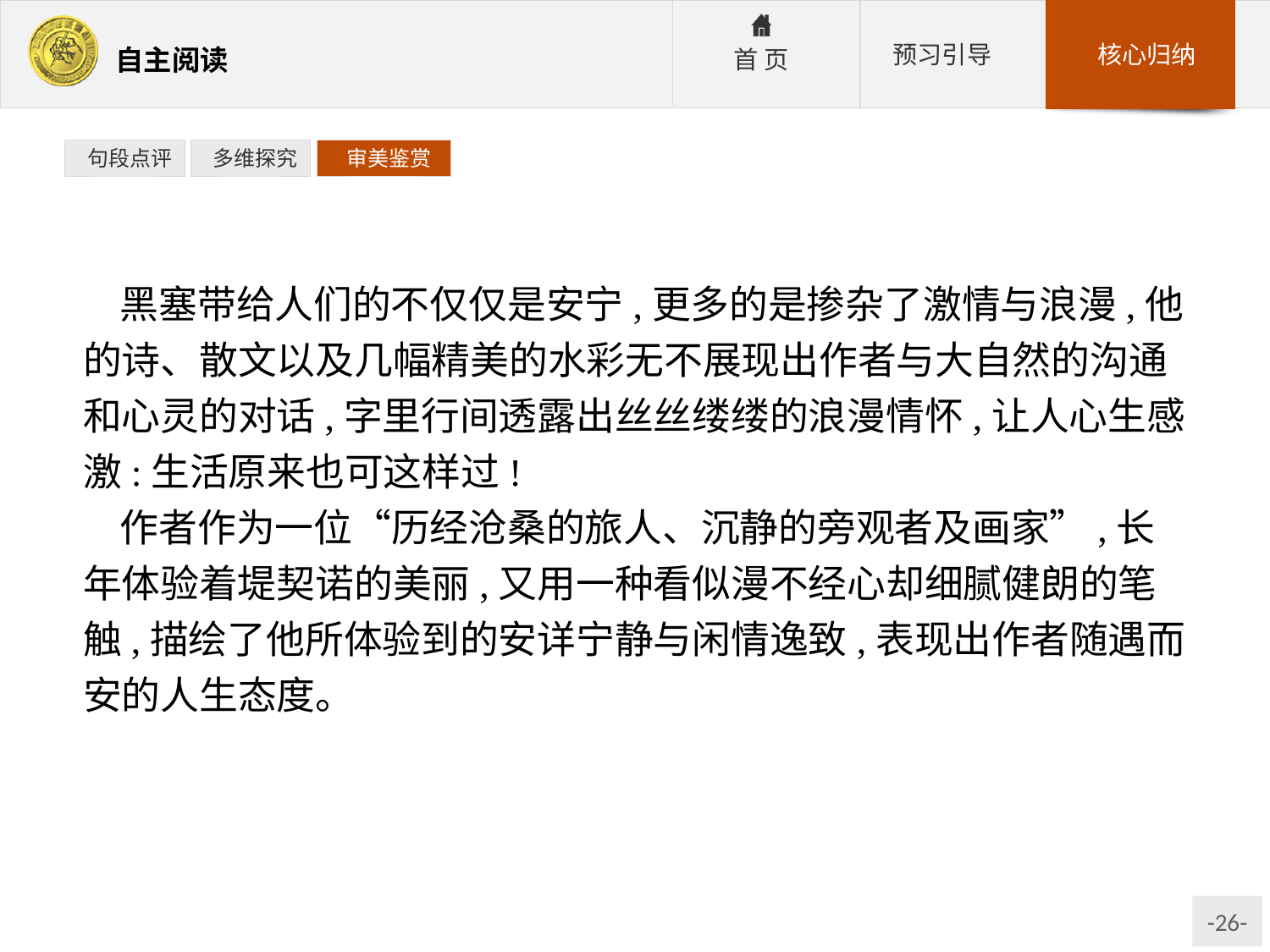

句段点评
 多维探究
 审美鉴赏
黑塞带给人们的不仅仅是安宁,更多的是掺杂了激情与浪漫,他的诗、散文以及几幅精美的水彩无不展现出作者与大自然的沟通和心灵的对话,字里行间透露出丝丝缕缕的浪漫情怀,让人心生感激:生活原来也可这样过!
作者作为一位“历经沧桑的旅人、沉静的旁观者及画家”,长年体验着堤契诺的美丽,又用一种看似漫不经心却细腻健朗的笔触,描绘了他所体验到的安详宁静与闲情逸致,表现出作者随遇而安的人生态度。